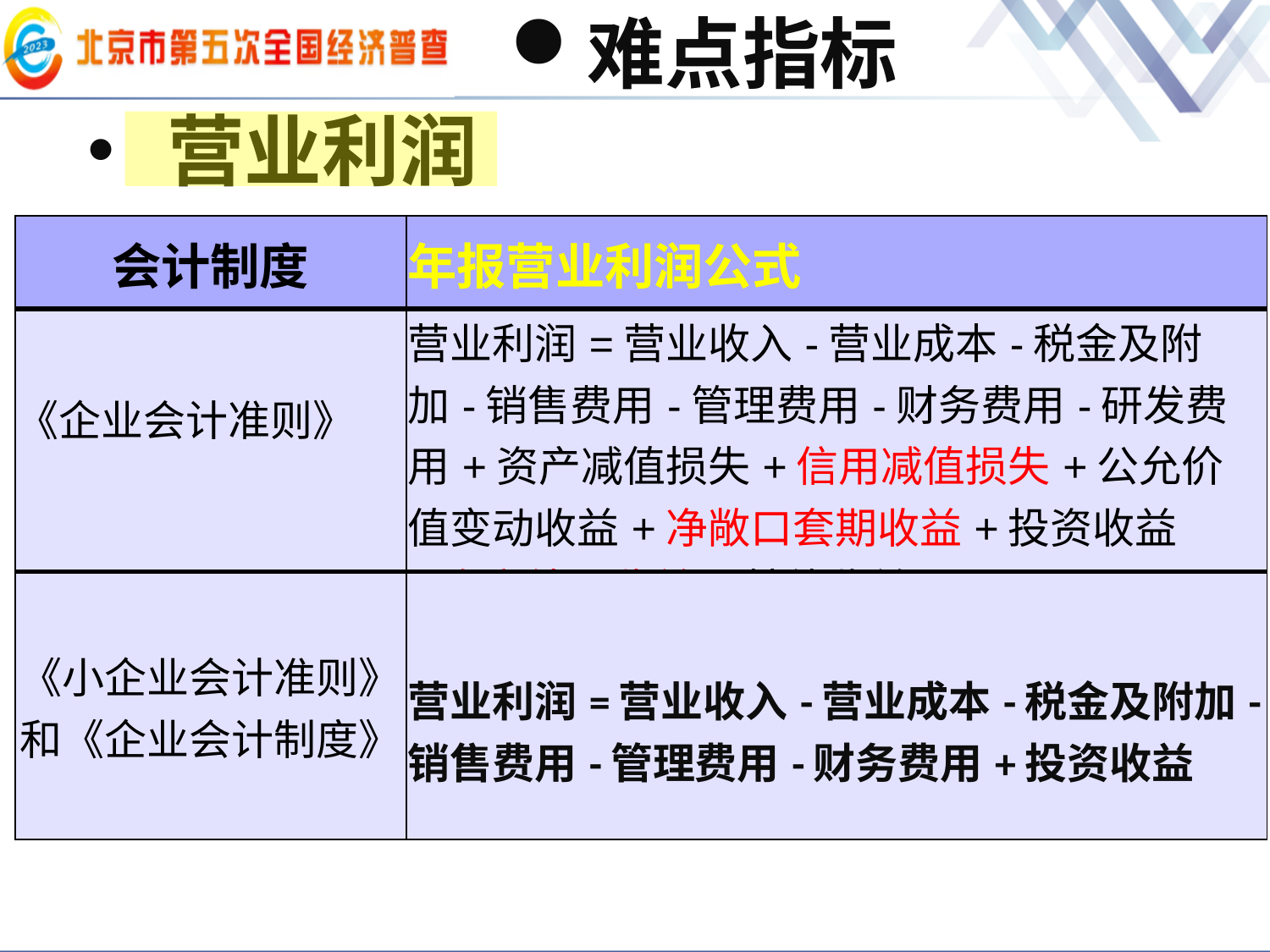

# 难点指标
营业利润

| 会计制度 | 年报营业利润公式 |
| --- | --- |
| 《企业会计准则》 | 营业利润=营业收入-营业成本-税金及附加-销售费用-管理费用-财务费用-研发费用+资产减值损失+信用减值损失+公允价值变动收益+净敞口套期收益+投资收益+资产处置收益+其他收益 |
| 《小企业会计准则》和《企业会计制度》 | 营业利润=营业收入-营业成本-税金及附加-销售费用-管理费用-财务费用+投资收益 |